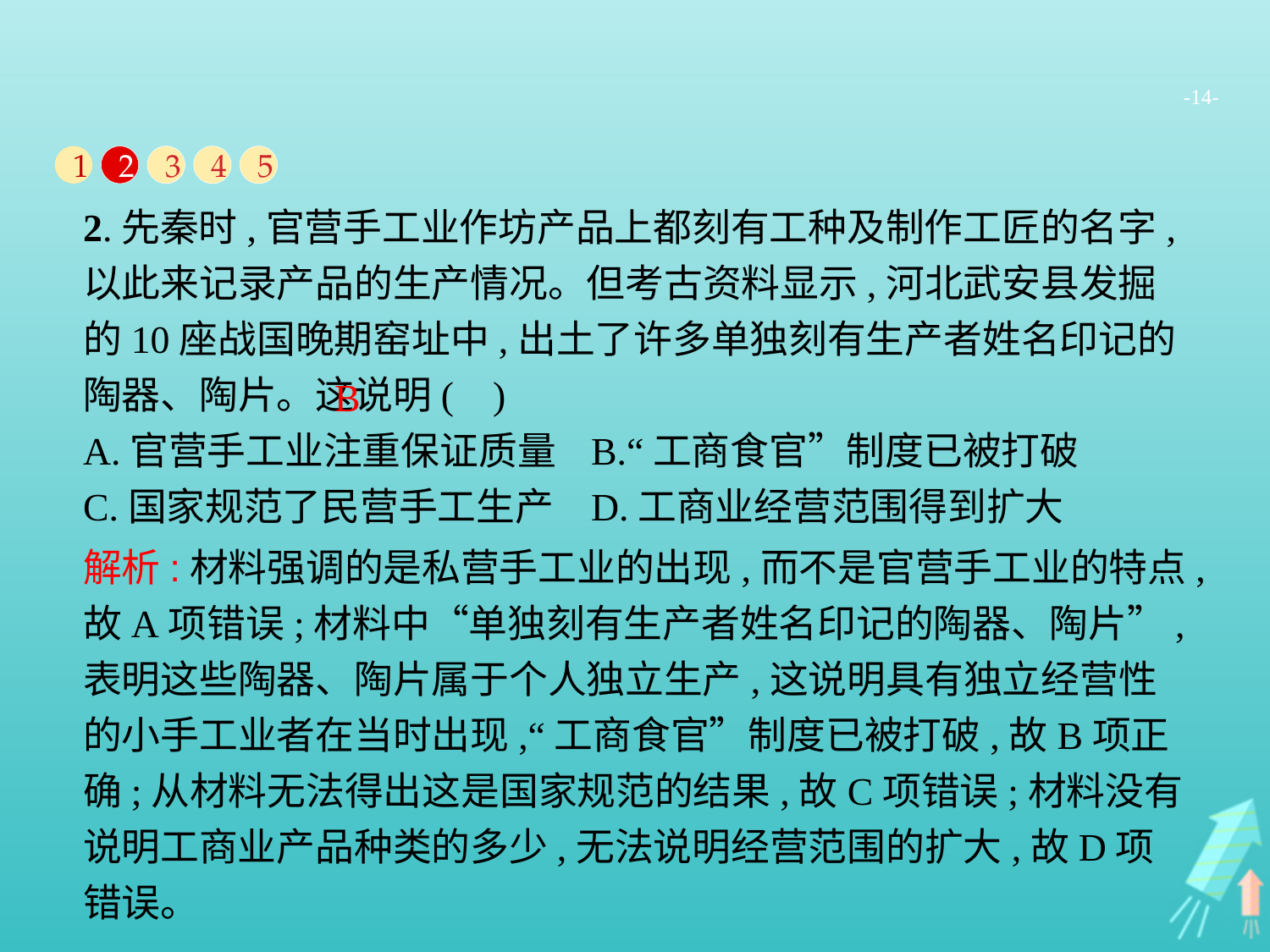

-14-
1
2
3
4
5
2.先秦时,官营手工业作坊产品上都刻有工种及制作工匠的名字,以此来记录产品的生产情况。但考古资料显示,河北武安县发掘的10座战国晚期窑址中,出土了许多单独刻有生产者姓名印记的陶器、陶片。这说明(    )
A.官营手工业注重保证质量	B.“工商食官”制度已被打破
C.国家规范了民营手工生产	D.工商业经营范围得到扩大
B
解析:材料强调的是私营手工业的出现,而不是官营手工业的特点,故A项错误;材料中“单独刻有生产者姓名印记的陶器、陶片”,表明这些陶器、陶片属于个人独立生产,这说明具有独立经营性的小手工业者在当时出现,“工商食官”制度已被打破,故B项正确;从材料无法得出这是国家规范的结果,故C项错误;材料没有说明工商业产品种类的多少,无法说明经营范围的扩大,故D项错误。